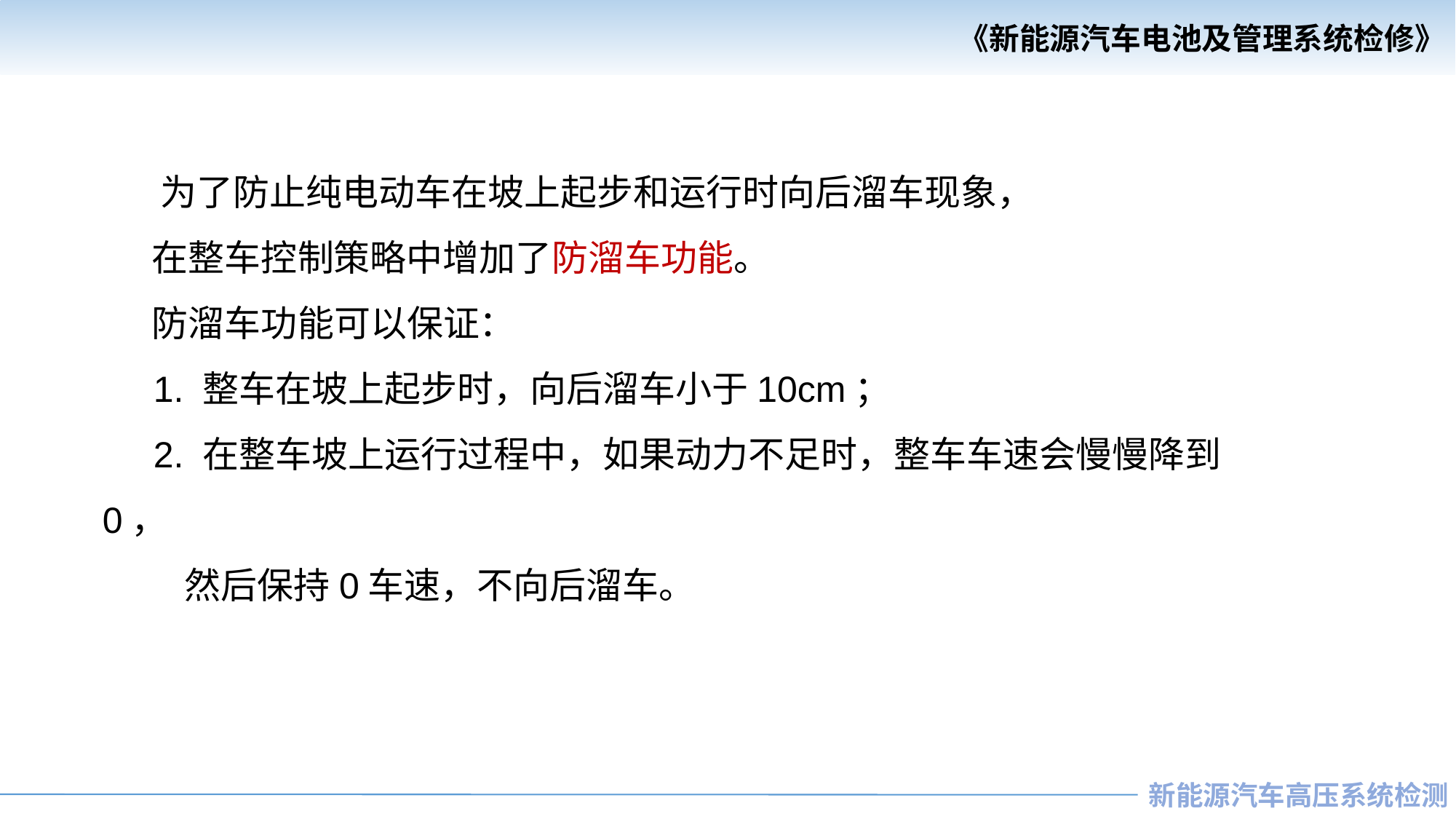

为了防止纯电动车在坡上起步和运行时向后溜车现象，
     在整车控制策略中增加了防溜车功能。
     防溜车功能可以保证：
     1. 整车在坡上起步时，向后溜车小于10cm；
     2. 在整车坡上运行过程中，如果动力不足时，整车车速会慢慢降到0，
         然后保持0车速，不向后溜车。